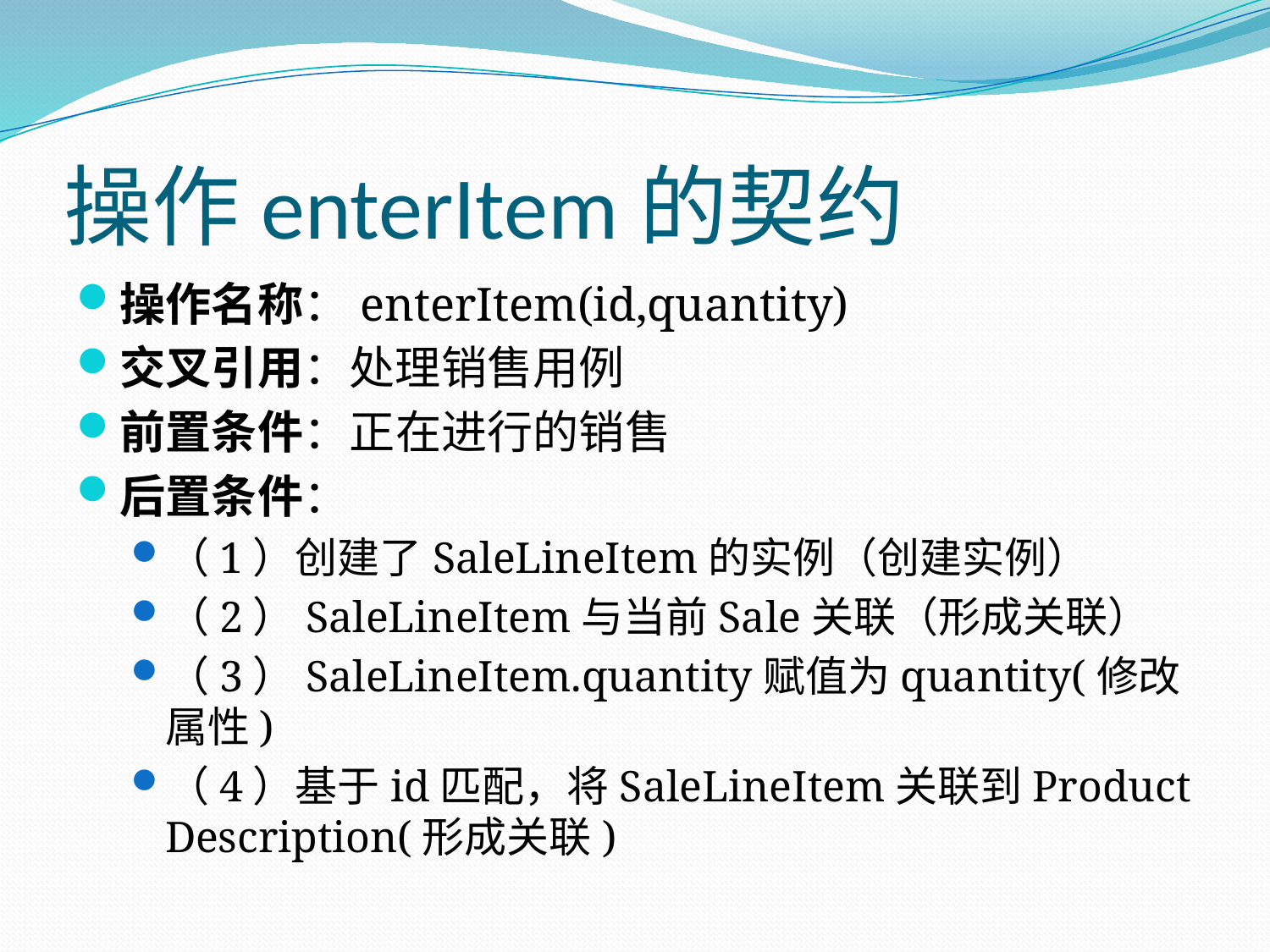

# 操作enterItem的契约
操作名称：enterItem(id,quantity)
交叉引用：处理销售用例
前置条件：正在进行的销售
后置条件：
（1）创建了SaleLineItem的实例（创建实例）
（2）SaleLineItem与当前Sale关联（形成关联）
（3）SaleLineItem.quantity赋值为quantity(修改属性)
（4）基于id匹配，将SaleLineItem关联到Product Description(形成关联)